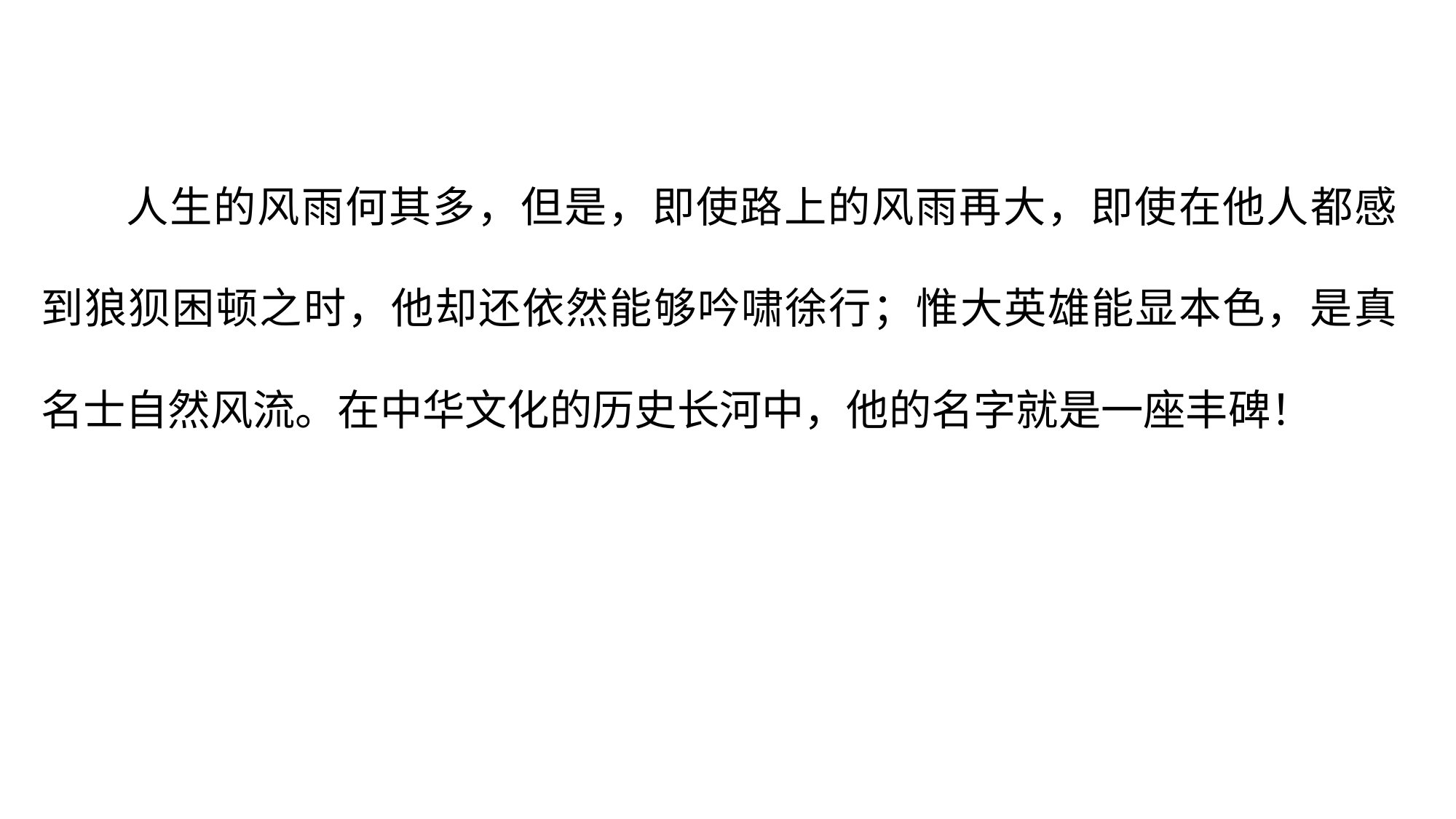

人生的风雨何其多，但是，即使路上的风雨再大，即使在他人都感到狼狈困顿之时，他却还依然能够吟啸徐行；惟大英雄能显本色，是真名士自然风流。在中华文化的历史长河中，他的名字就是一座丰碑！